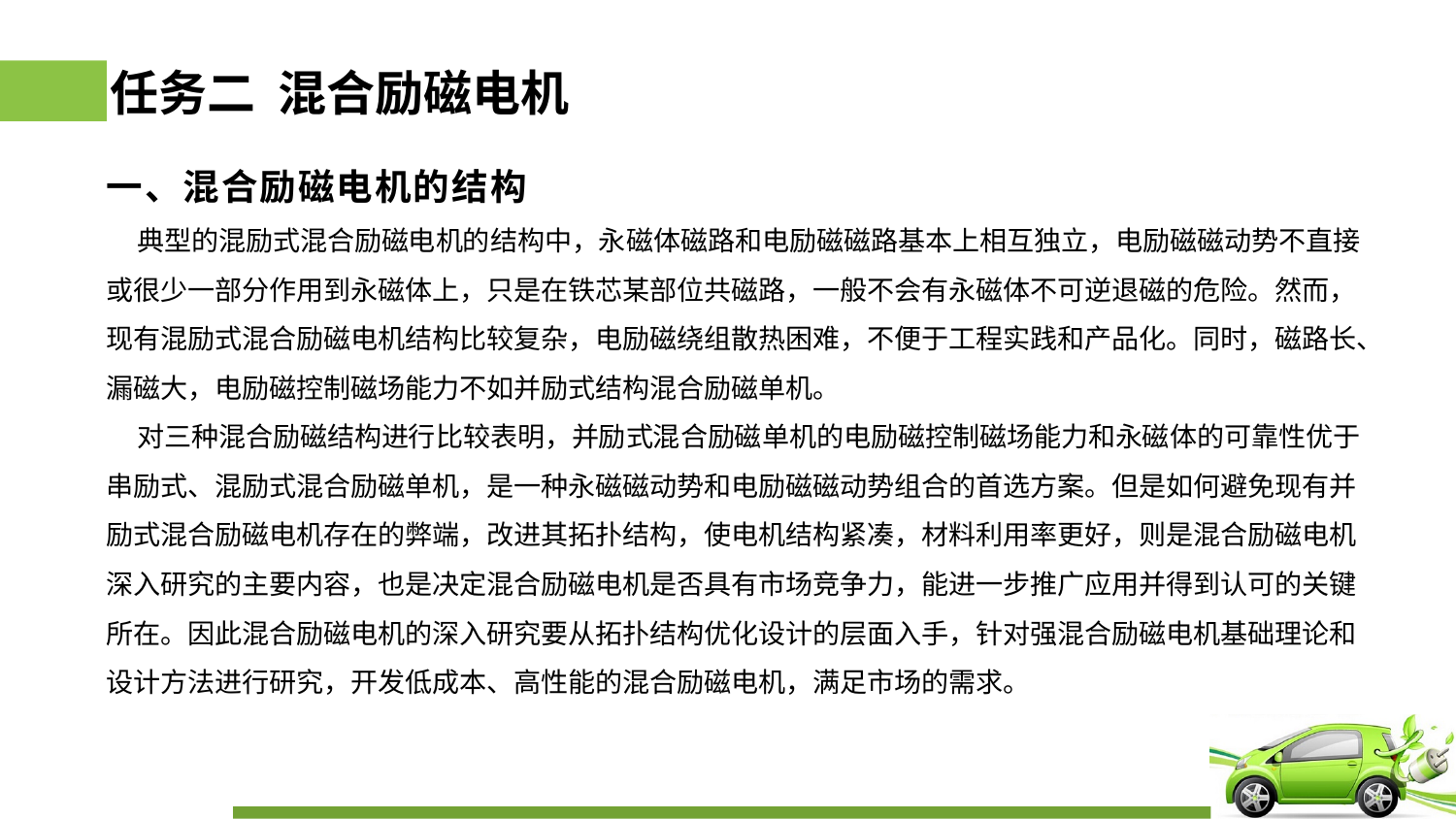

# 任务二  混合励磁电机
一、混合励磁电机的结构
    典型的混励式混合励磁电机的结构中，永磁体磁路和电励磁磁路基本上相互独立，电励磁磁动势不直接或很少一部分作用到永磁体上，只是在铁芯某部位共磁路，一般不会有永磁体不可逆退磁的危险。然而，现有混励式混合励磁电机结构比较复杂，电励磁绕组散热困难，不便于工程实践和产品化。同时，磁路长、漏磁大，电励磁控制磁场能力不如并励式结构混合励磁单机。
    对三种混合励磁结构进行比较表明，并励式混合励磁单机的电励磁控制磁场能力和永磁体的可靠性优于串励式、混励式混合励磁单机，是一种永磁磁动势和电励磁磁动势组合的首选方案。但是如何避免现有并励式混合励磁电机存在的弊端，改进其拓扑结构，使电机结构紧凑，材料利用率更好，则是混合励磁电机深入研究的主要内容，也是决定混合励磁电机是否具有市场竞争力，能进一步推广应用并得到认可的关键所在。因此混合励磁电机的深入研究要从拓扑结构优化设计的层面入手，针对强混合励磁电机基础理论和设计方法进行研究，开发低成本、高性能的混合励磁电机，满足市场的需求。